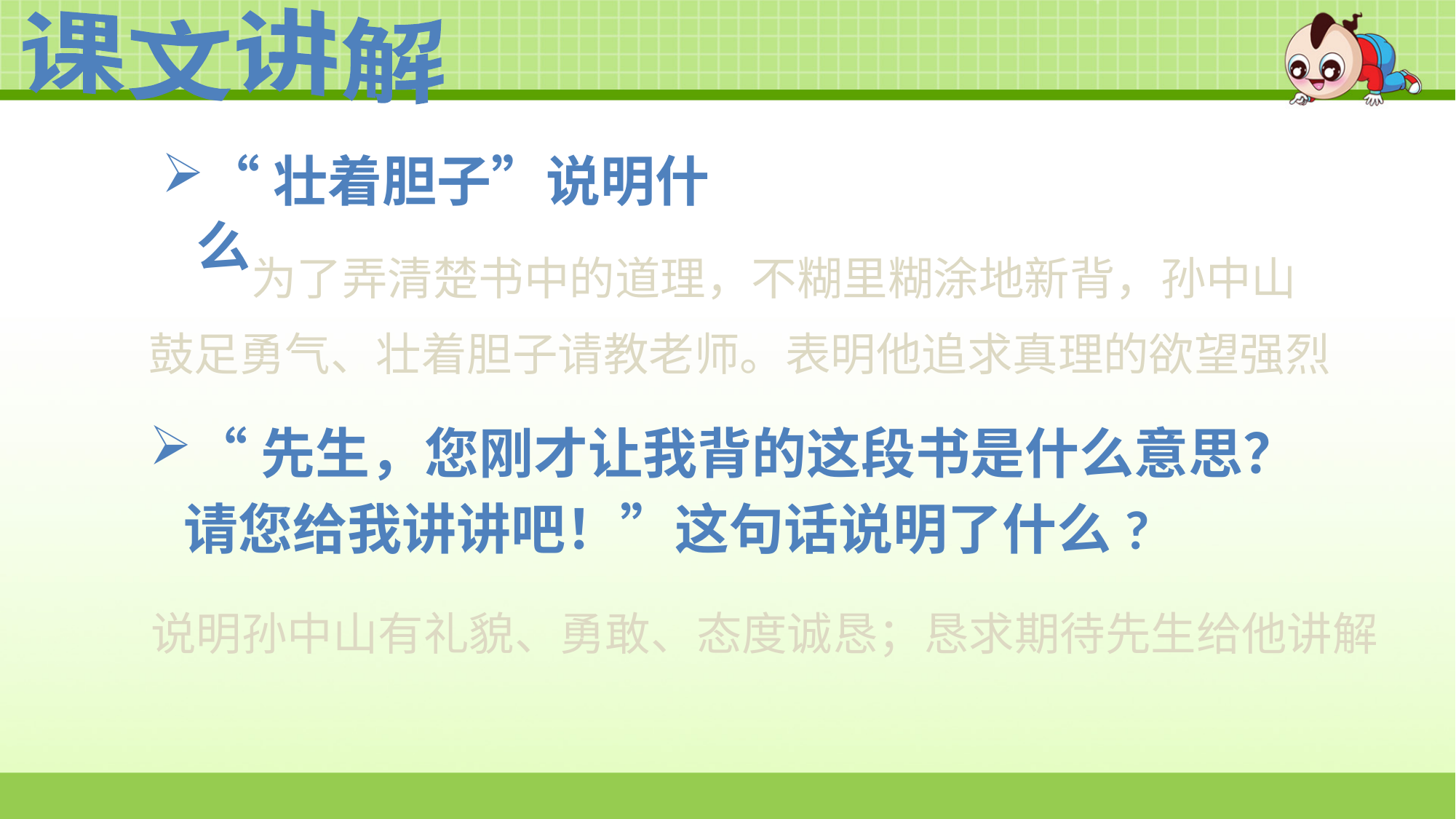

课文讲解
“壮着胆子”说明什么
         为了弄清楚书中的道理，不糊里糊涂地新背，孙中山鼓足勇气、壮着胆子请教老师。表明他追求真理的欲望强烈
“先生，您刚才让我背的这段书是什么意思？请您给我讲讲吧！”这句话说明了什么?
说明孙中山有礼貌、勇敢、态度诚恳；恳求期待先生给他讲解